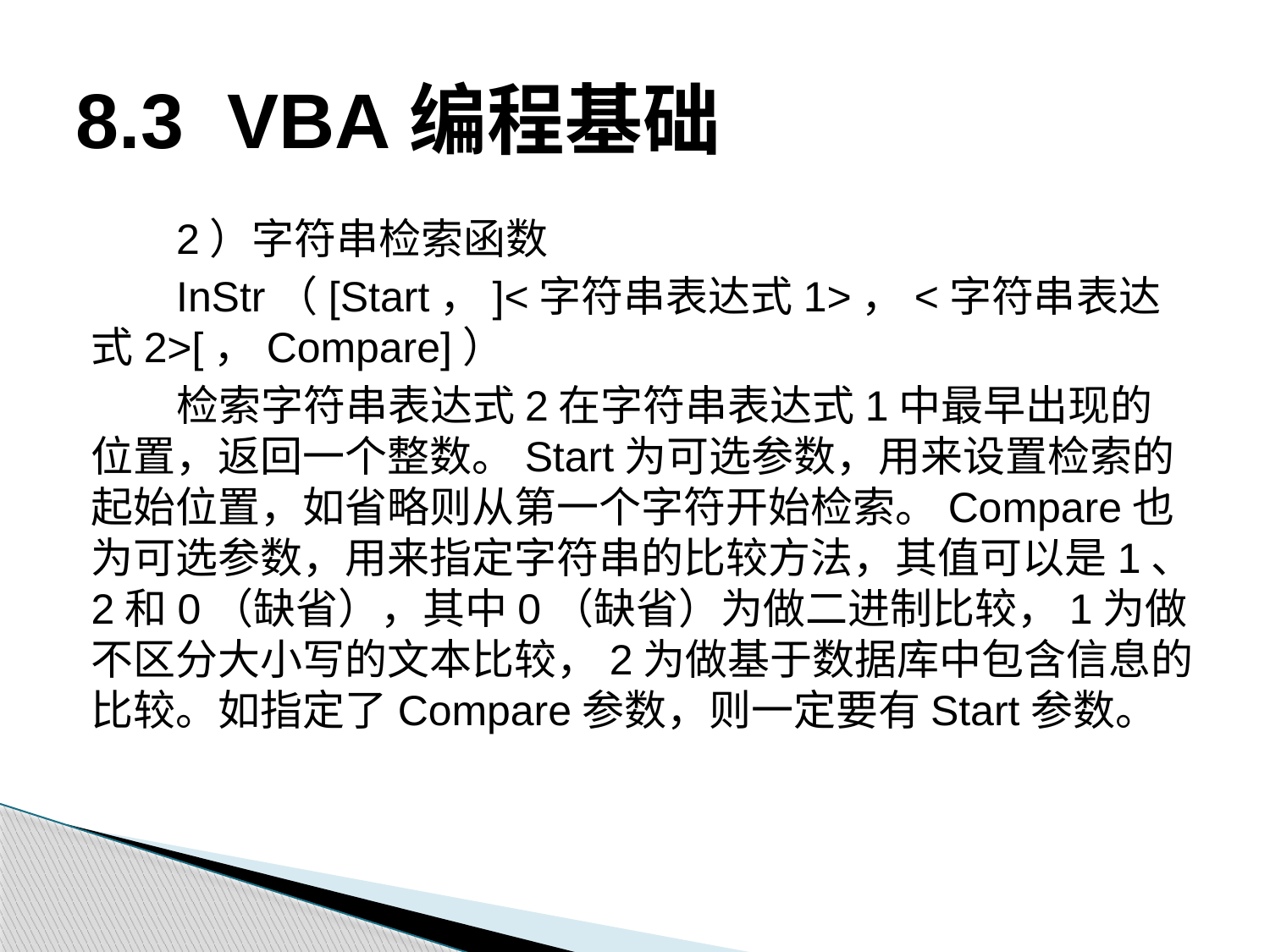

# 8.3  VBA编程基础
2）字符串检索函数
InStr（[Start，]<字符串表达式1>，<字符串表达式2>[，Compare]）
检索字符串表达式2在字符串表达式1中最早出现的位置，返回一个整数。Start为可选参数，用来设置检索的起始位置，如省略则从第一个字符开始检索。Compare也为可选参数，用来指定字符串的比较方法，其值可以是1、2和0（缺省），其中0（缺省）为做二进制比较，1为做不区分大小写的文本比较，2为做基于数据库中包含信息的比较。如指定了Compare参数，则一定要有Start参数。